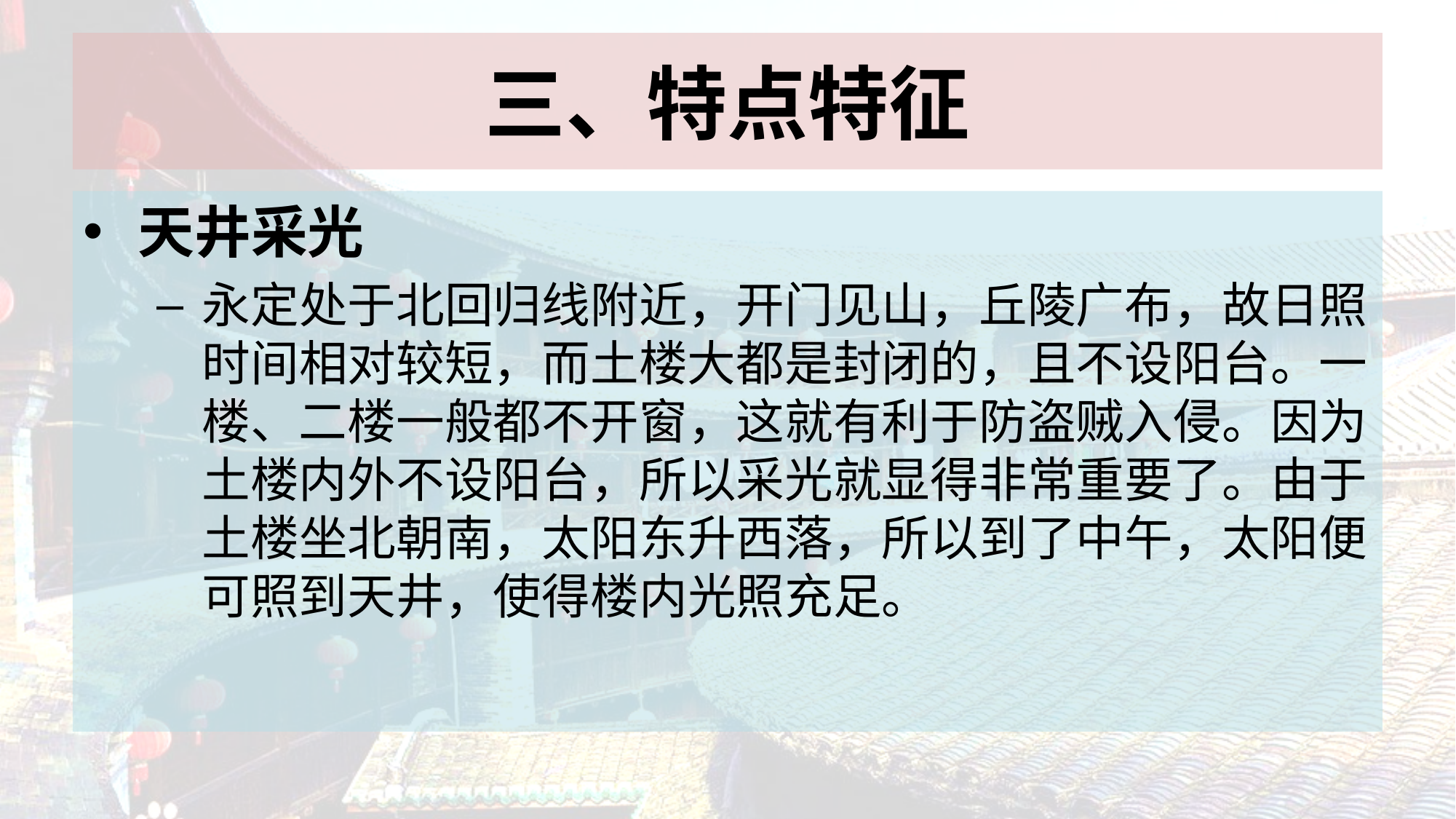

# 三、特点特征
天井采光
永定处于北回归线附近，开门见山，丘陵广布，故日照时间相对较短，而土楼大都是封闭的，且不设阳台。一楼、二楼一般都不开窗，这就有利于防盗贼入侵。因为土楼内外不设阳台，所以采光就显得非常重要了。由于土楼坐北朝南，太阳东升西落，所以到了中午，太阳便可照到天井，使得楼内光照充足。